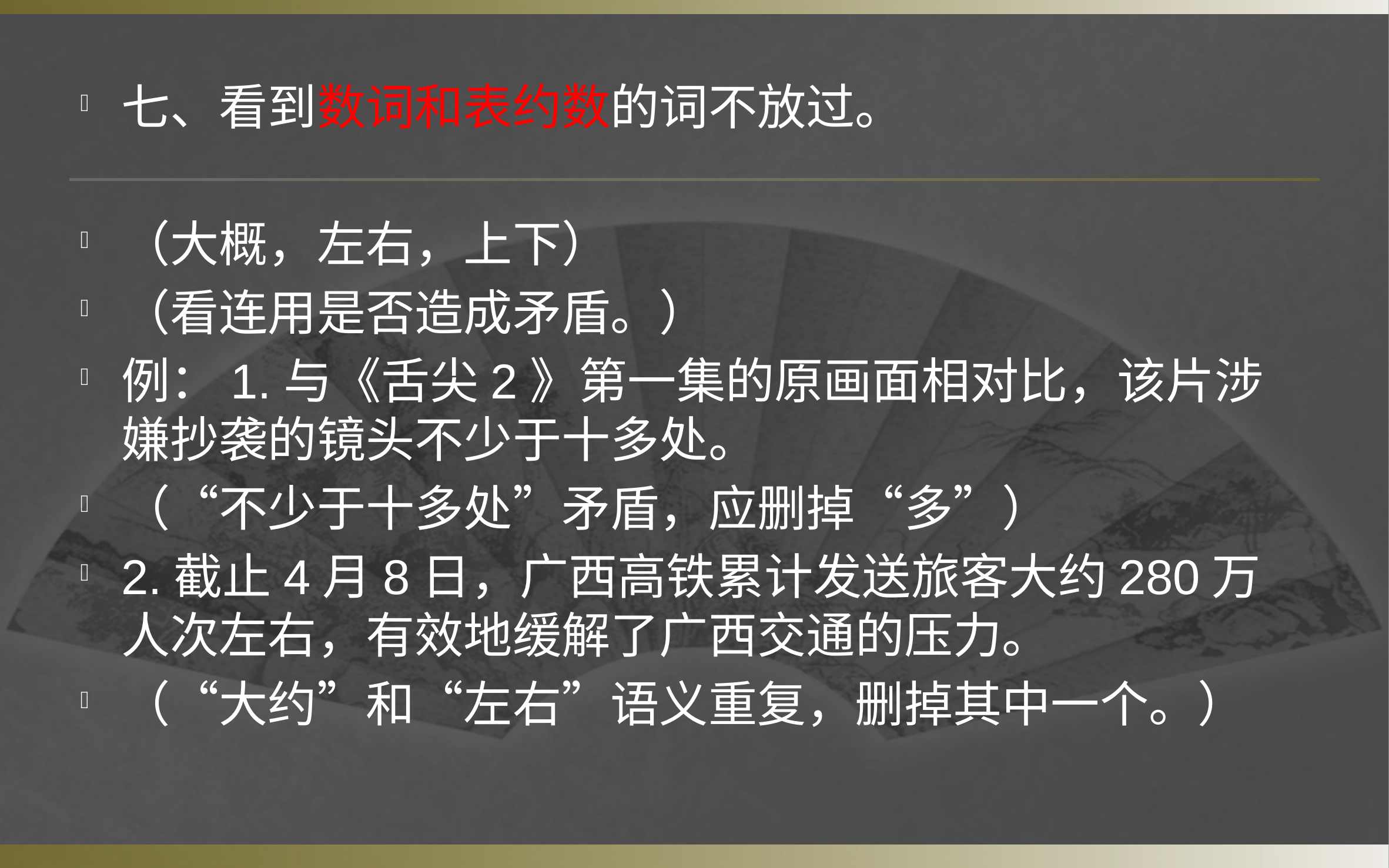

七、看到数词和表约数的词不放过。

（大概，左右，上下）
（看连用是否造成矛盾。）
例：1.与《舌尖2》第一集的原画面相对比，该片涉嫌抄袭的镜头不少于十多处。
（“不少于十多处”矛盾，应删掉“多”）
2.截止4月8日，广西高铁累计发送旅客大约280万人次左右，有效地缓解了广西交通的压力。
（“大约”和“左右”语义重复，删掉其中一个。）